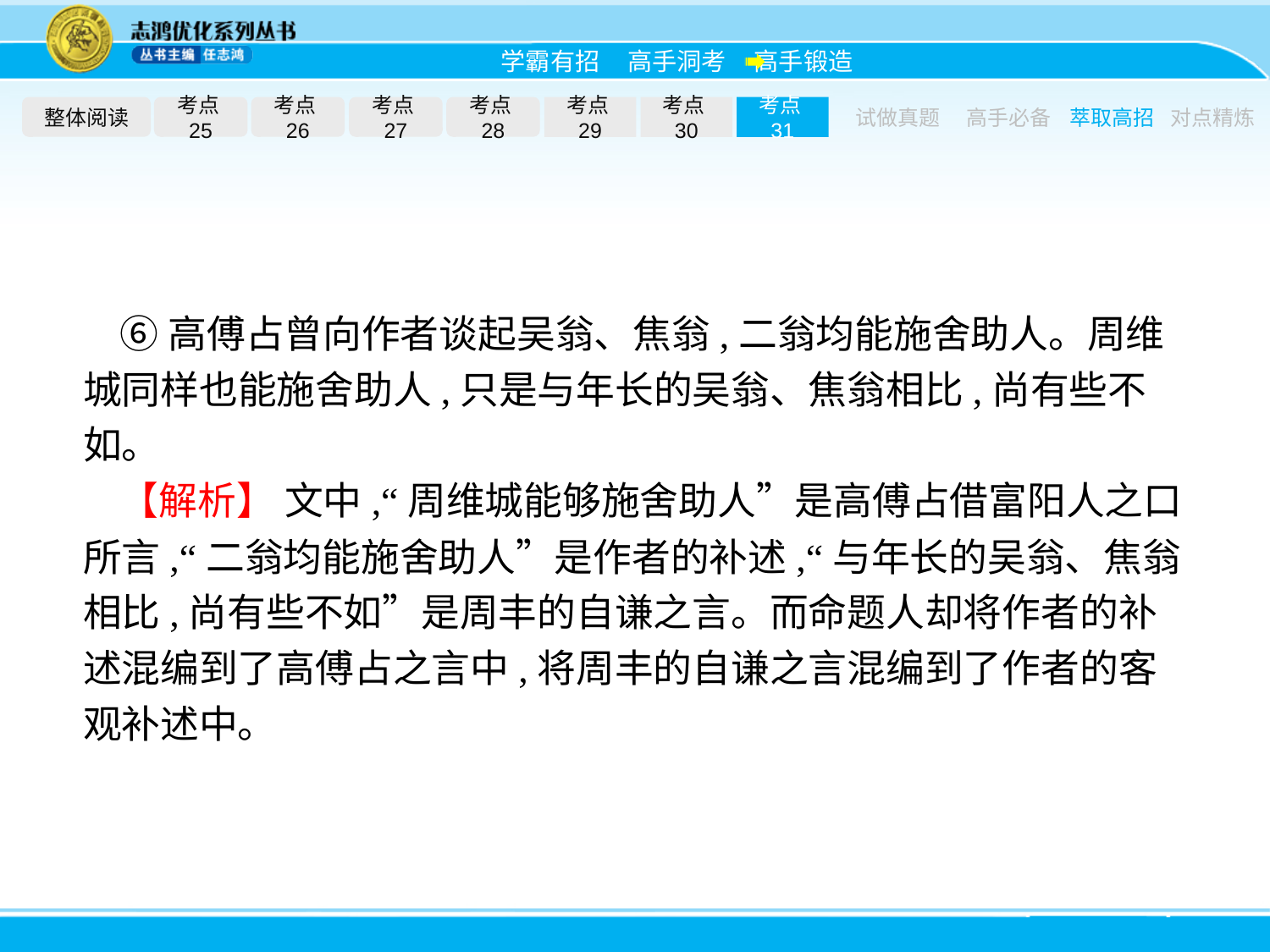

整体阅读
考点25
考点26
考点27
考点28
考点29
考点30
考点31
试做真题
高手必备
萃取高招
对点精炼
⑥高傅占曾向作者谈起吴翁、焦翁,二翁均能施舍助人。周维城同样也能施舍助人,只是与年长的吴翁、焦翁相比,尚有些不如。
【解析】 文中,“周维城能够施舍助人”是高傅占借富阳人之口所言,“二翁均能施舍助人”是作者的补述,“与年长的吴翁、焦翁相比,尚有些不如”是周丰的自谦之言。而命题人却将作者的补述混编到了高傅占之言中,将周丰的自谦之言混编到了作者的客观补述中。